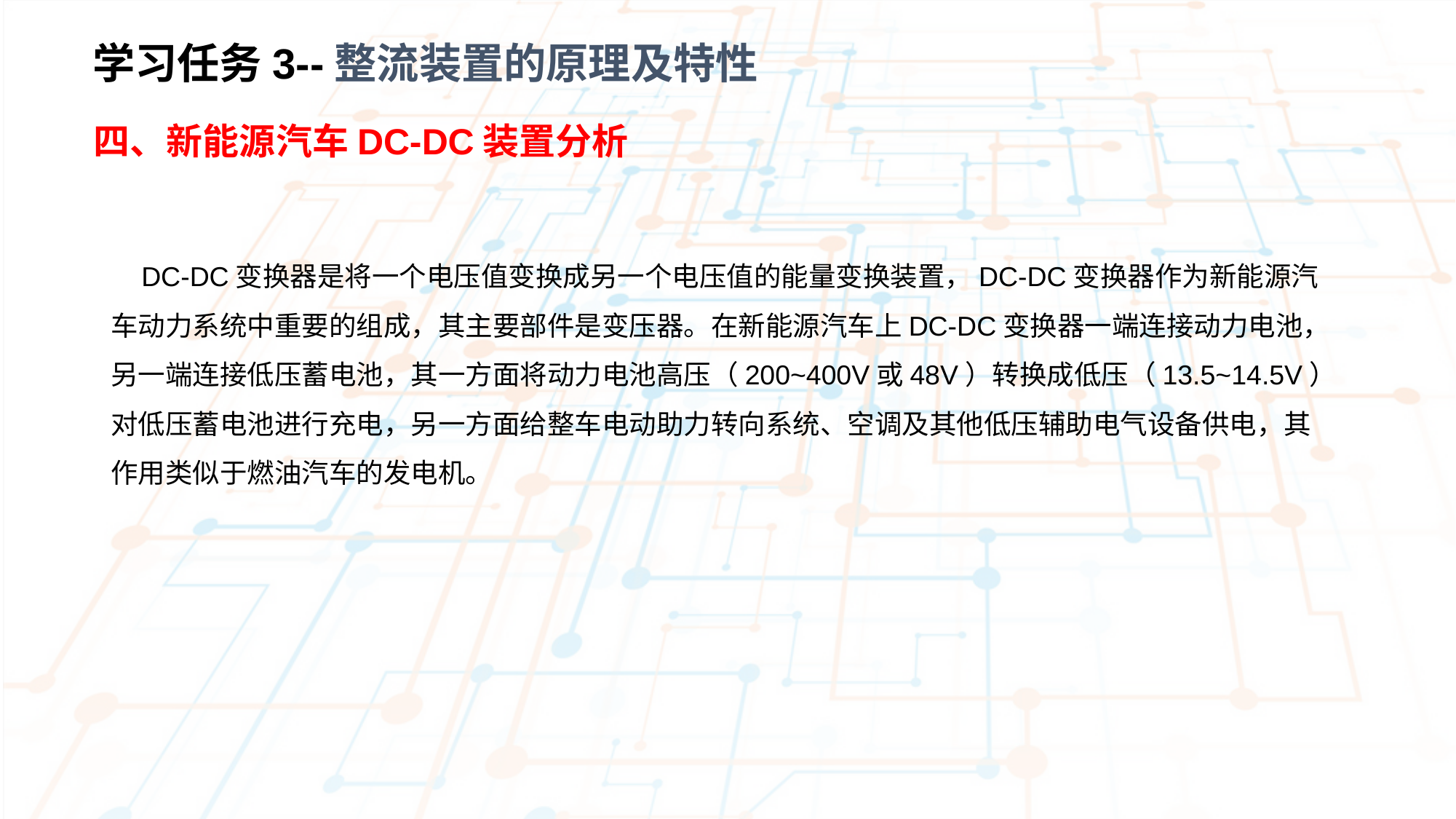

学习任务3--整流装置的原理及特性
四、新能源汽车DC-DC装置分析

    DC-DC变换器是将一个电压值变换成另一个电压值的能量变换装置，DC-DC变换器作为新能源汽车动力系统中重要的组成，其主要部件是变压器。在新能源汽车上DC-DC变换器一端连接动力电池，另一端连接低压蓄电池，其一方面将动力电池高压（200~400V或48V）转换成低压（13.5~14.5V）对低压蓄电池进行充电，另一方面给整车电动助力转向系统、空调及其他低压辅助电气设备供电，其作用类似于燃油汽车的发电机。